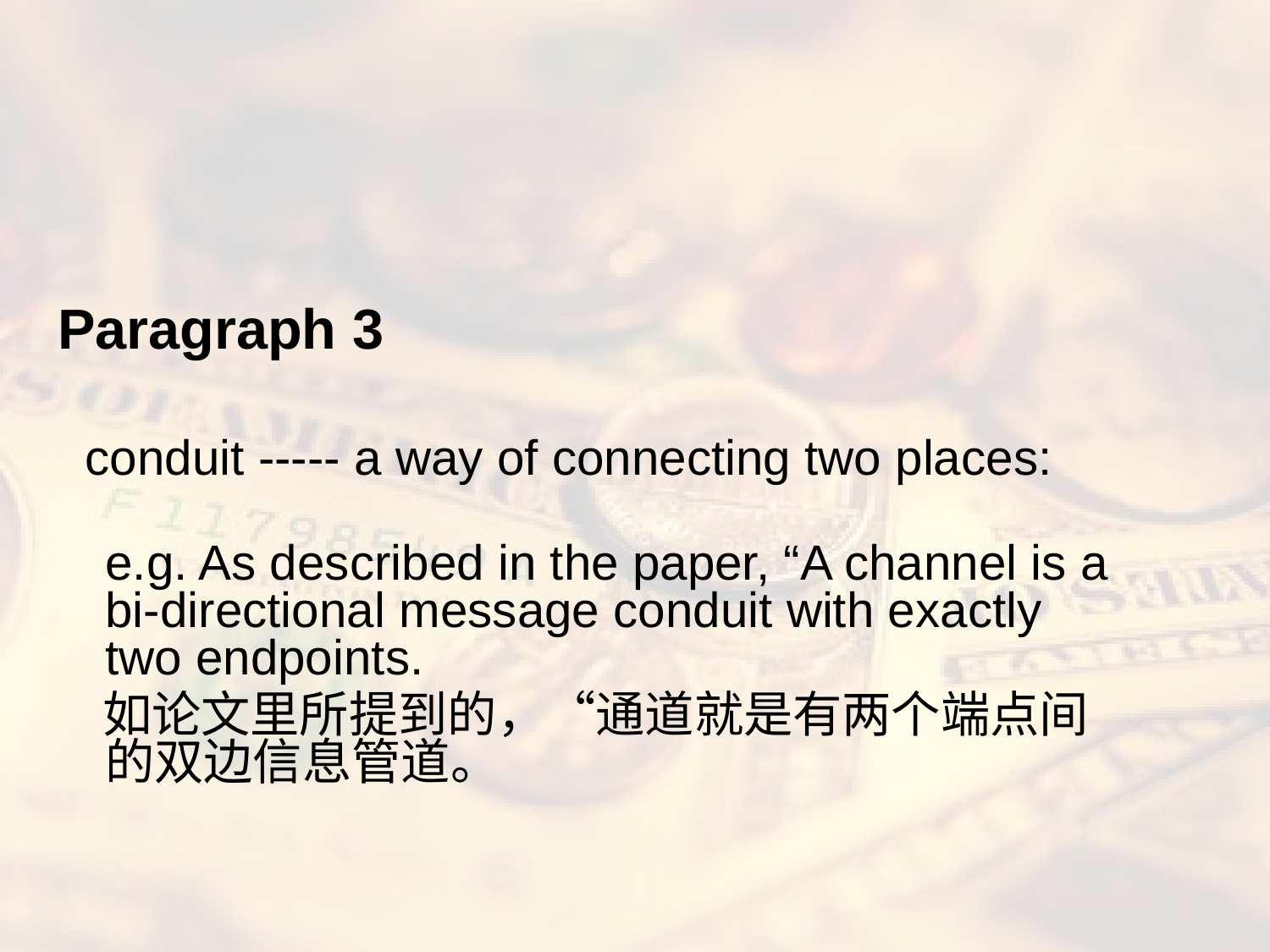

#
Paragraph 3
  conduit ----- a way of connecting two places:
e.g. As described in the paper, “A channel is a bi-directional message conduit with exactly two endpoints.
   如论文里所提到的，“通道就是有两个端点间的双边信息管道。